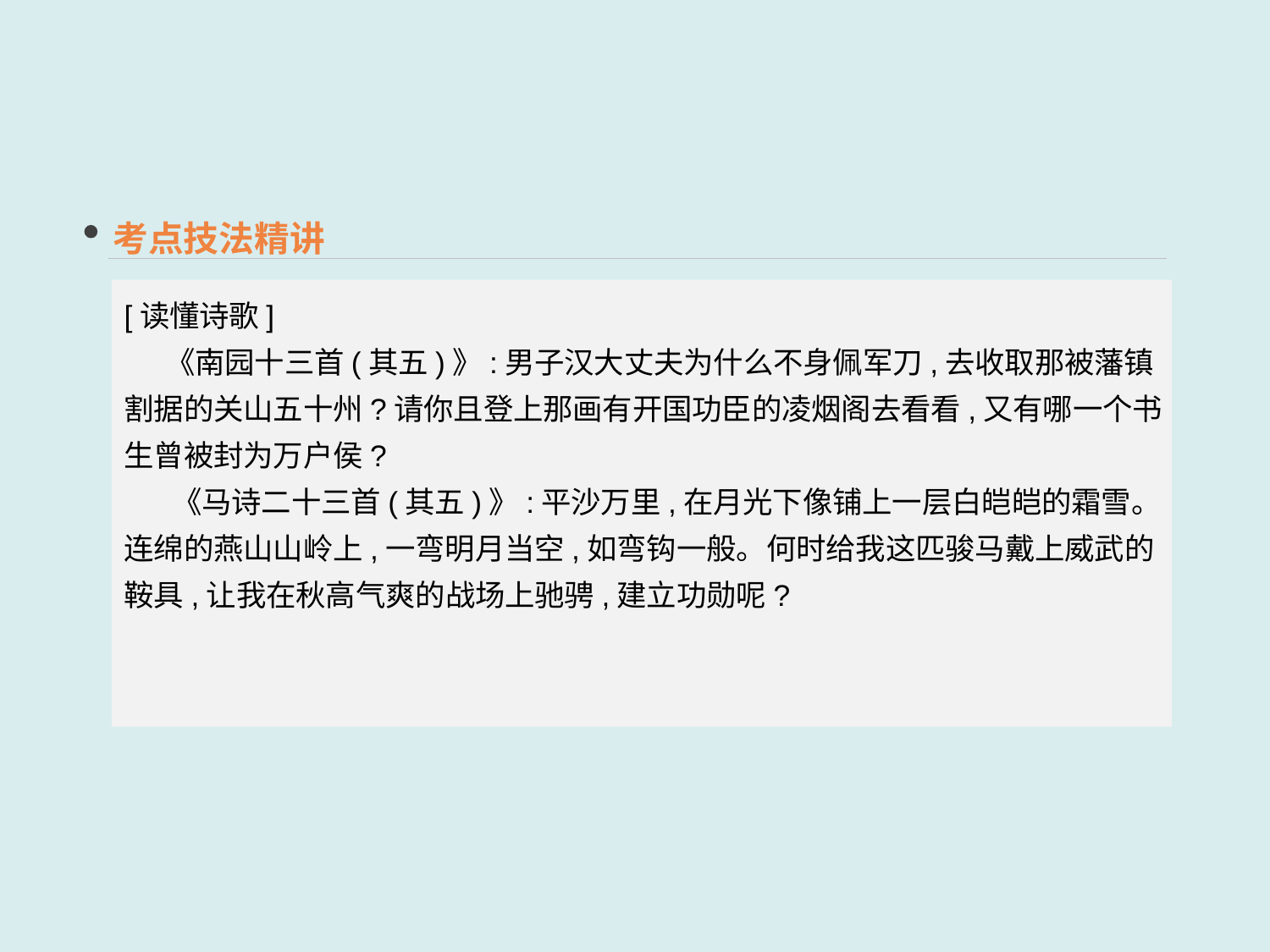

考点技法精讲

[读懂诗歌]
     《南园十三首(其五)》:男子汉大丈夫为什么不身佩军刀,去收取那被藩镇割据的关山五十州?请你且登上那画有开国功臣的凌烟阁去看看,又有哪一个书生曾被封为万户侯?
      《马诗二十三首(其五)》:平沙万里,在月光下像铺上一层白皑皑的霜雪。连绵的燕山山岭上,一弯明月当空,如弯钩一般。何时给我这匹骏马戴上威武的鞍具,让我在秋高气爽的战场上驰骋,建立功勋呢?